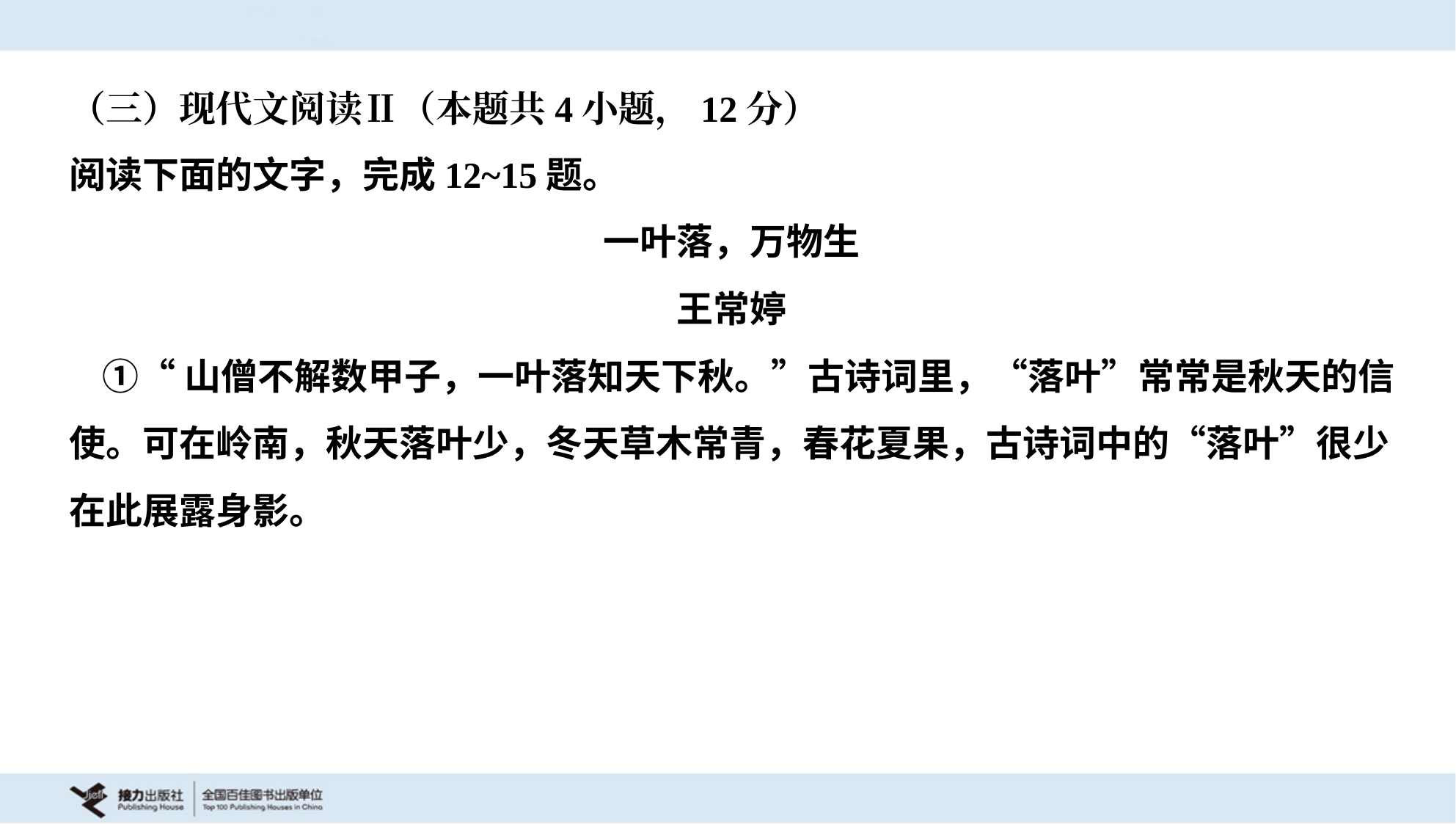

（三）现代文阅读Ⅱ（本题共4小题，12分）
阅读下面的文字，完成12~15题。
一叶落，万物生
王常婷
    ①“山僧不解数甲子，一叶落知天下秋。”古诗词里，“落叶”常常是秋天的信
使。可在岭南，秋天落叶少，冬天草木常青，春花夏果，古诗词中的“落叶”很少
在此展露身影。